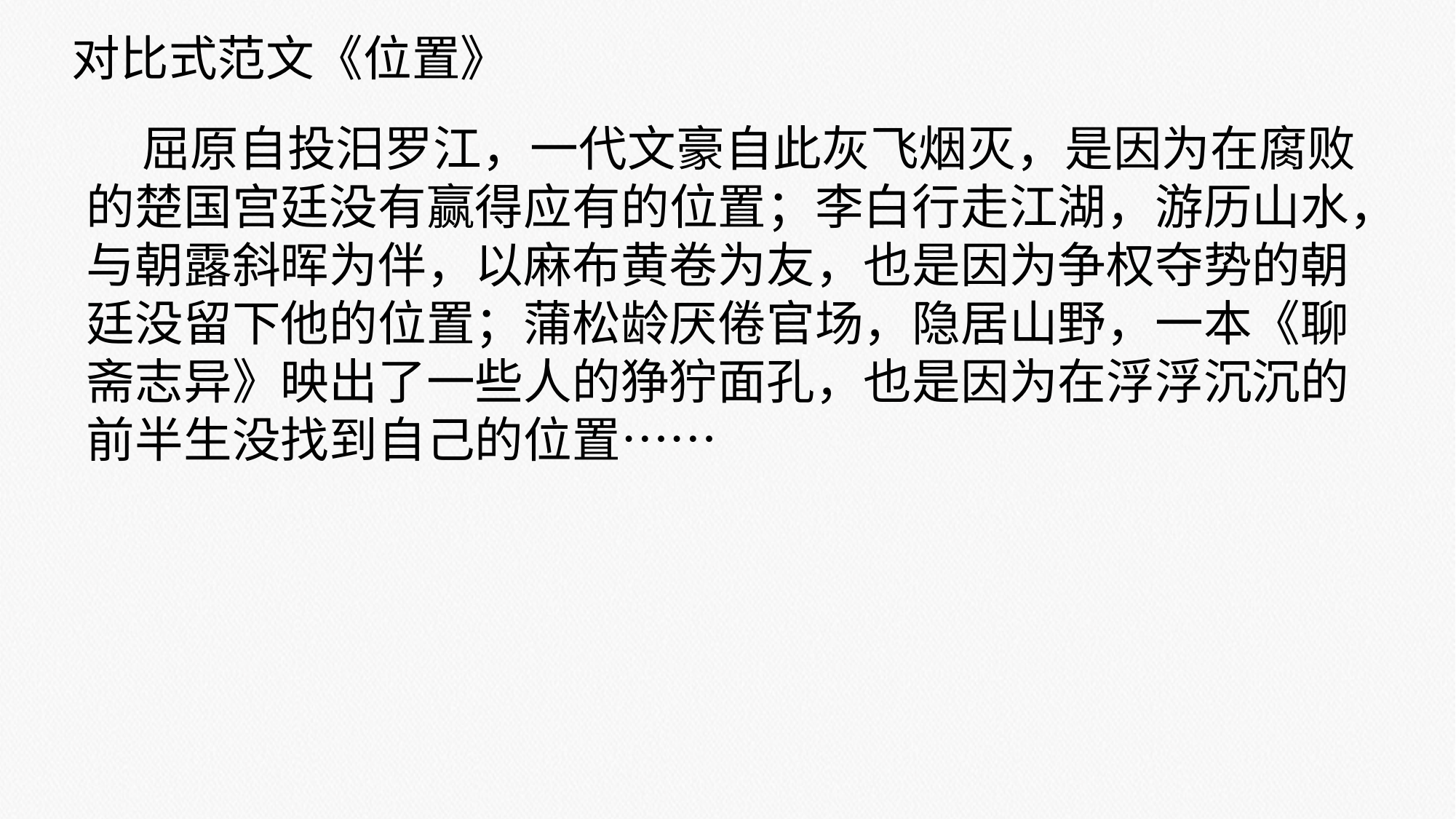

对比式范文《位置》
    屈原自投汨罗江，一代文豪自此灰飞烟灭，是因为在腐败的楚国宫廷没有赢得应有的位置；李白行走江湖，游历山水，与朝露斜晖为伴，以麻布黄卷为友，也是因为争权夺势的朝廷没留下他的位置；蒲松龄厌倦官场，隐居山野，一本《聊斋志异》映出了一些人的狰狞面孔，也是因为在浮浮沉沉的前半生没找到自己的位置……